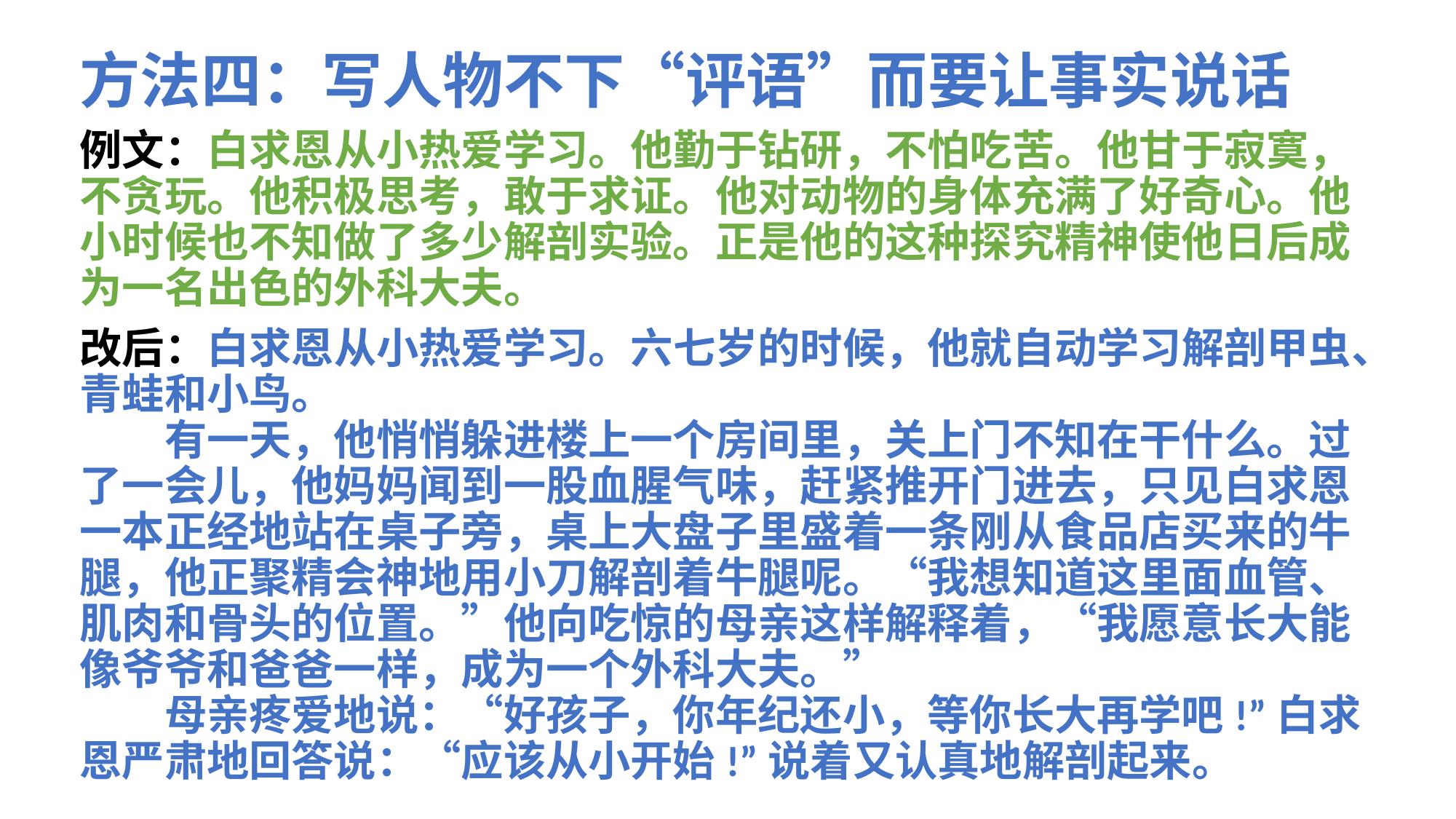

# 方法四：写人物不下“评语”而要让事实说话
例文：白求恩从小热爱学习。他勤于钻研，不怕吃苦。他甘于寂寞，不贪玩。他积极思考，敢于求证。他对动物的身体充满了好奇心。他小时候也不知做了多少解剖实验。正是他的这种探究精神使他日后成为一名出色的外科大夫。
改后：白求恩从小热爱学习。六七岁的时候，他就自动学习解剖甲虫、青蛙和小鸟。
　　有一天，他悄悄躲进楼上一个房间里，关上门不知在干什么。过了一会儿，他妈妈闻到一股血腥气味，赶紧推开门进去，只见白求恩一本正经地站在桌子旁，桌上大盘子里盛着一条刚从食品店买来的牛腿，他正聚精会神地用小刀解剖着牛腿呢。“我想知道这里面血管、肌肉和骨头的位置。”他向吃惊的母亲这样解释着，“我愿意长大能像爷爷和爸爸一样，成为一个外科大夫。”
　　母亲疼爱地说：“好孩子，你年纪还小，等你长大再学吧!”白求恩严肃地回答说：“应该从小开始!”说着又认真地解剖起来。